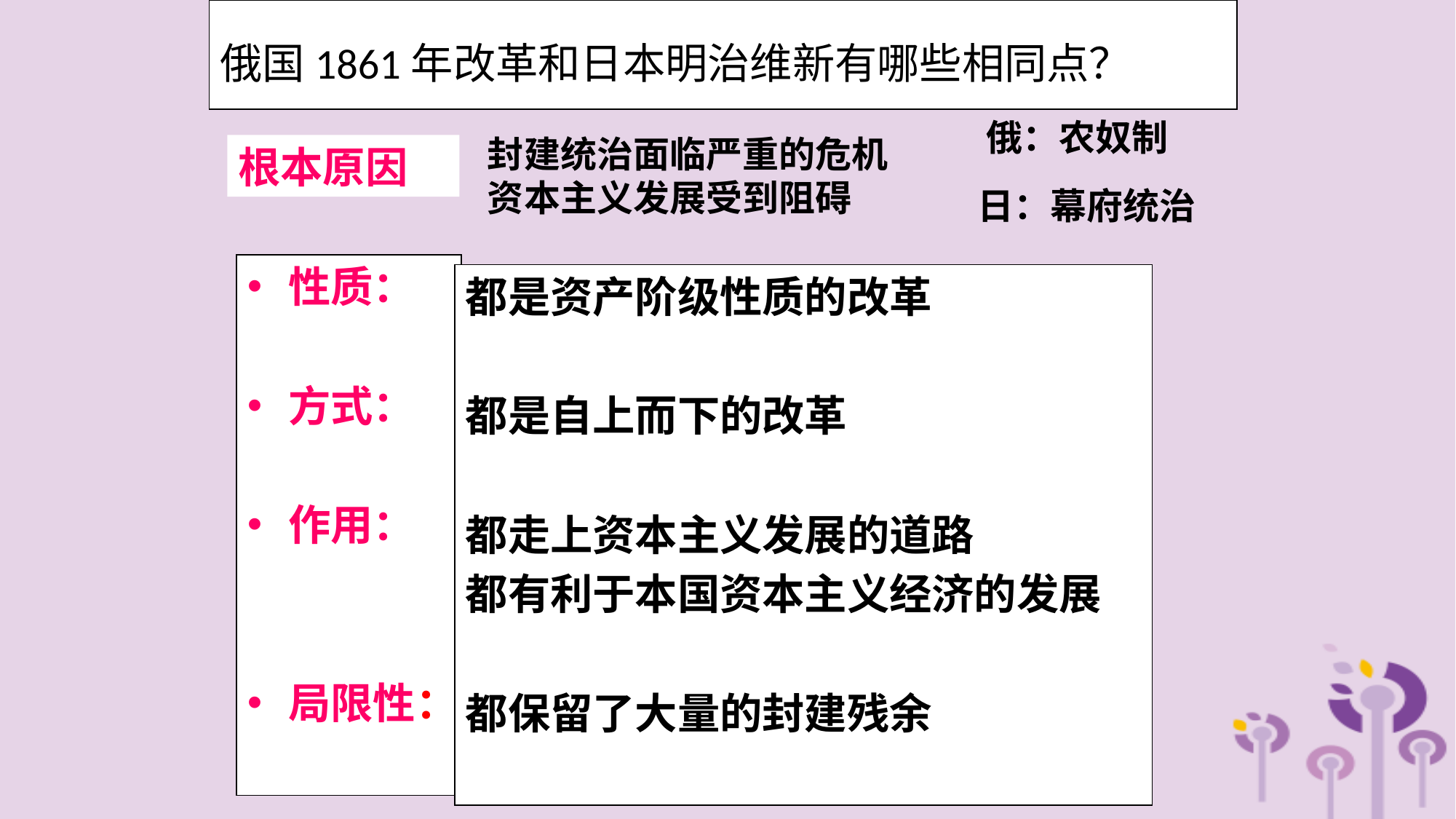

# 俄国1861年改革和日本明治维新有哪些相同点？
俄：农奴制
封建统治面临严重的危机
资本主义发展受到阻碍
根本原因
日：幕府统治
性质：

方式：

作用：

局限性：
都是资产阶级性质的改革

都是自上而下的改革

都走上资本主义发展的道路
都有利于本国资本主义经济的发展

都保留了大量的封建残余